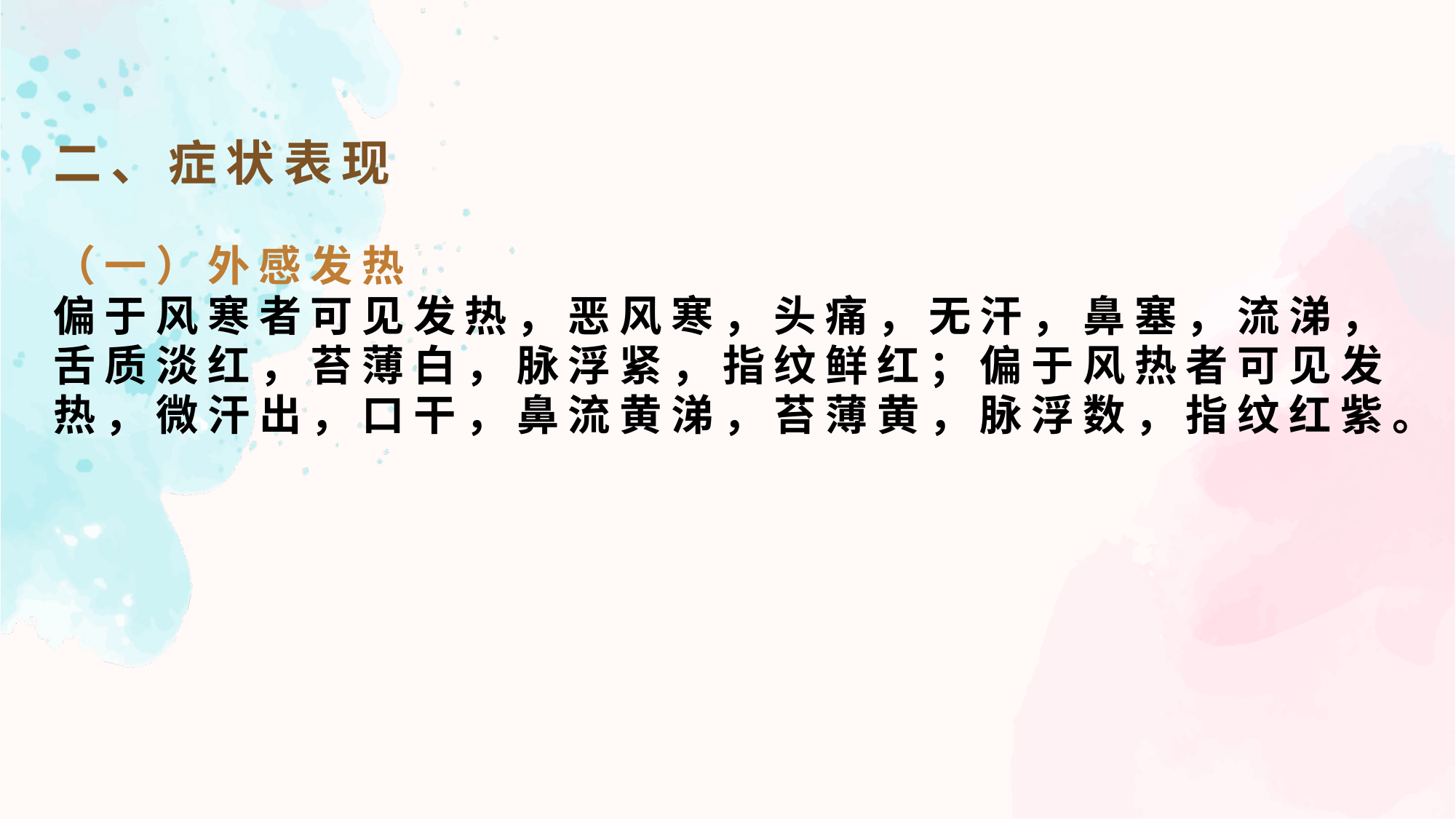

二、症状表现

（一）外感发热
偏于风寒者可见发热，恶风寒，头痛，无汗，鼻塞，流涕，舌质淡红，苔薄白，脉浮紧，指纹鲜红；偏于风热者可见发热，微汗出，口干，鼻流黄涕，苔薄黄，脉浮数，指纹红紫。